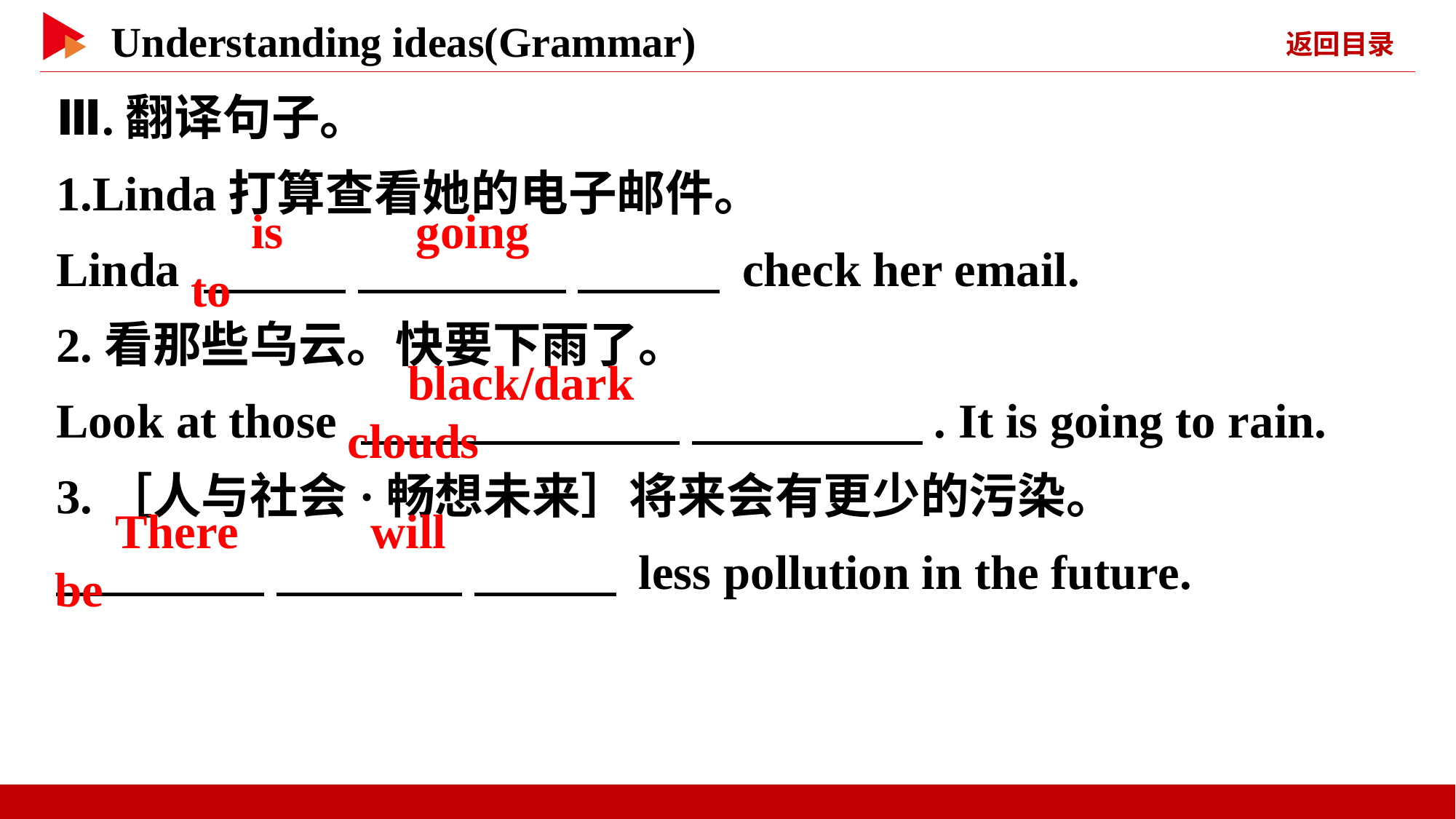

Ⅲ.翻译句子。
1.Linda打算查看她的电子邮件。
Linda 　    　 　          　 　    　 check her email.
2.看那些乌云。快要下雨了。
Look at those 　                    　 　            　. It is going to rain.
3.［人与社会·畅想未来］将来会有更少的污染。
　          　 　        　 　    　 less pollution in the future.
　is　 　going　 　to
　black/dark　 　clouds
　There　 　will　 　be